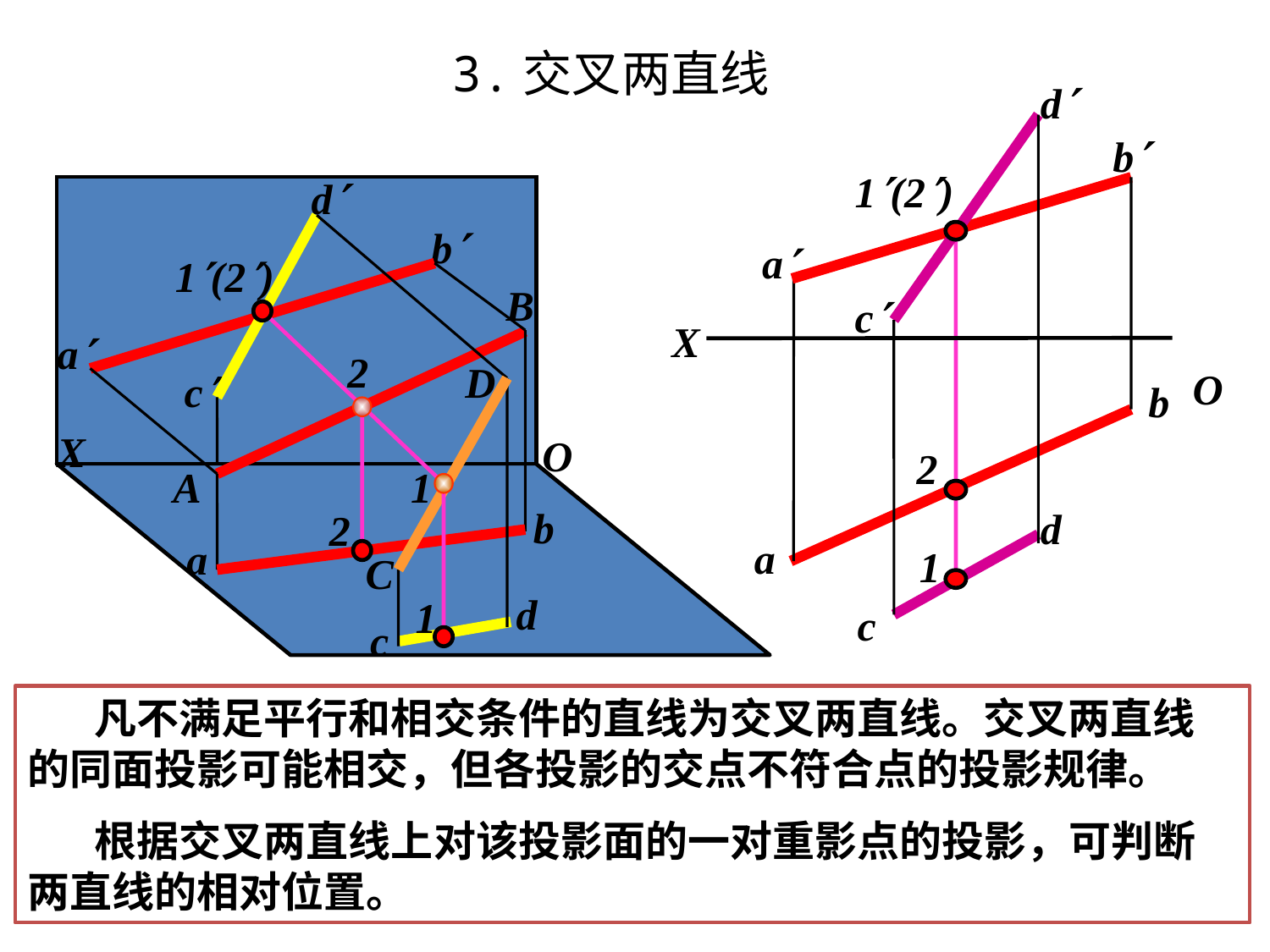

3.交叉两直线
d′

b′
1′(2′)

a′

c′

X

b

2

d
a

1

c
d′

b′
1′(2′)

B

a′

2
D
c′

X
O
A
1

b
2
a

C

d
1

c

O
      凡不满足平行和相交条件的直线为交叉两直线。交叉两直线的同面投影可能相交，但各投影的交点不符合点的投影规律。
      根据交叉两直线上对该投影面的一对重影点的投影，可判断两直线的相对位置。